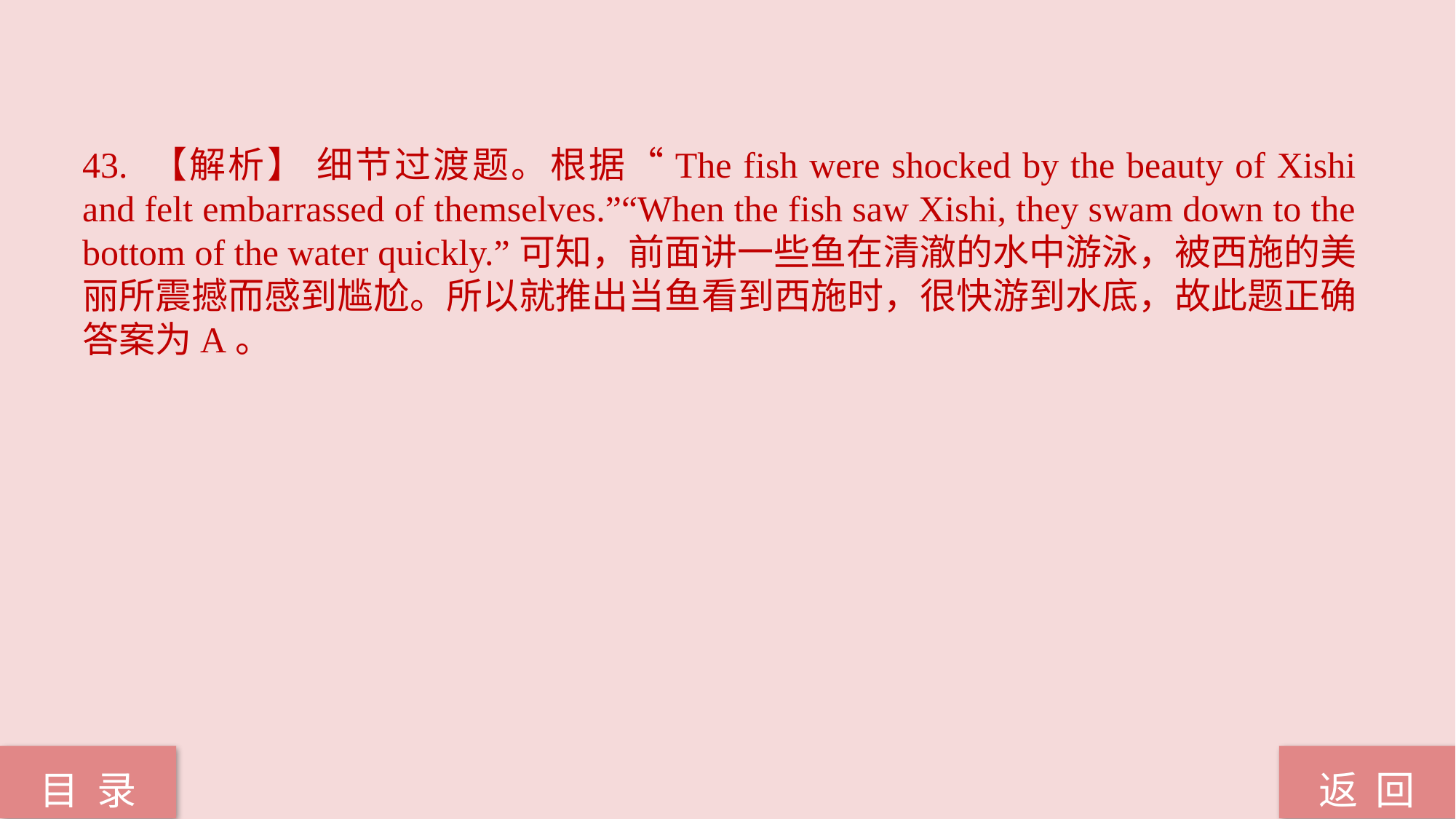

43. 【解析】 细节过渡题。根据“The fish were shocked by the beauty of Xishi and felt embarrassed of themselves.”“When the fish saw Xishi, they swam down to the bottom of the water quickly.”可知，前面讲一些鱼在清澈的水中游泳，被西施的美丽所震撼而感到尴尬。所以就推出当鱼看到西施时，很快游到水底，故此题正确答案为A。
返  回